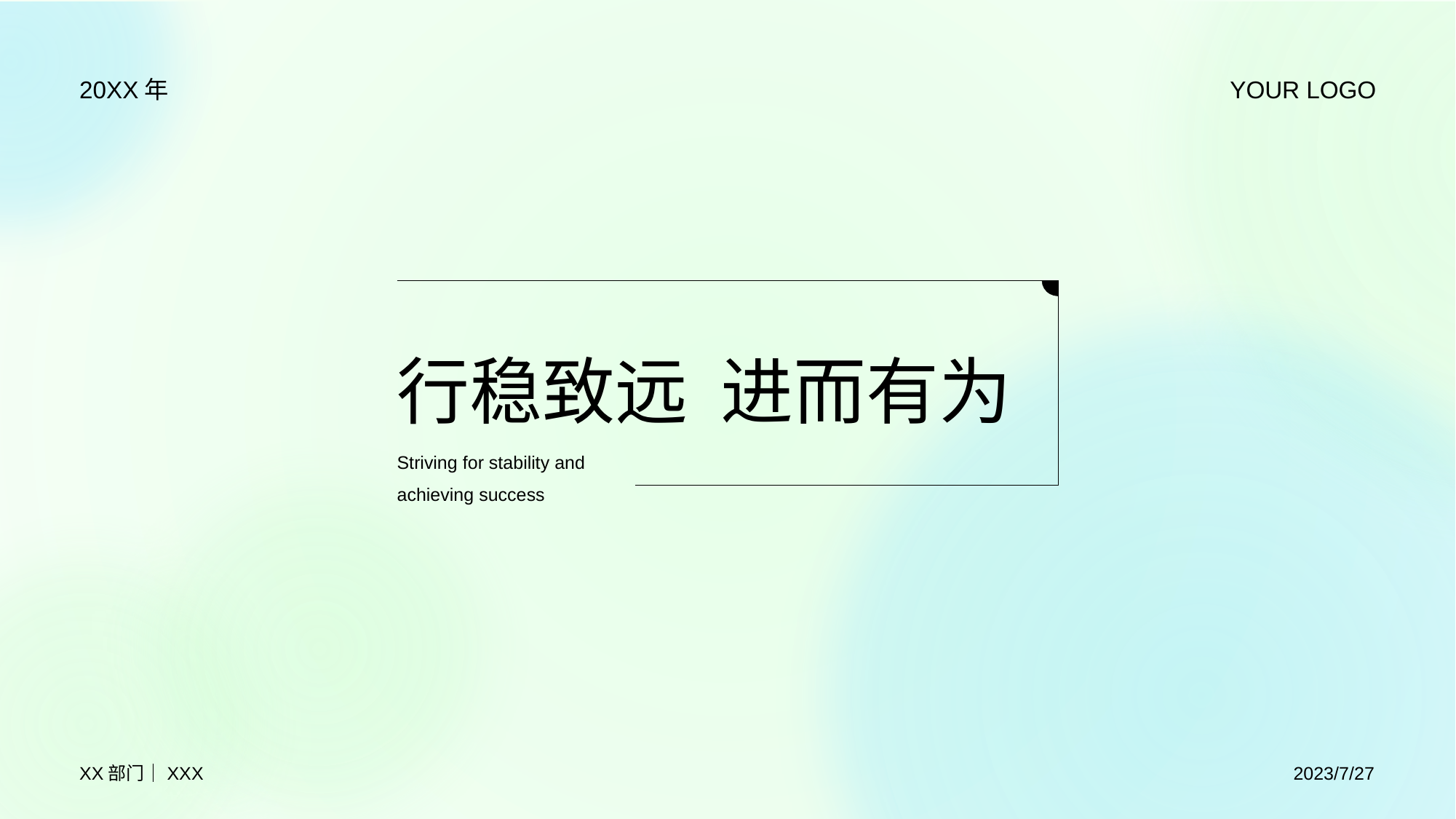

20XX年
YOUR LOGO
# 行稳致远  进而有为
Striving for stability and achieving success
XX部门｜XXX
2023/7/27